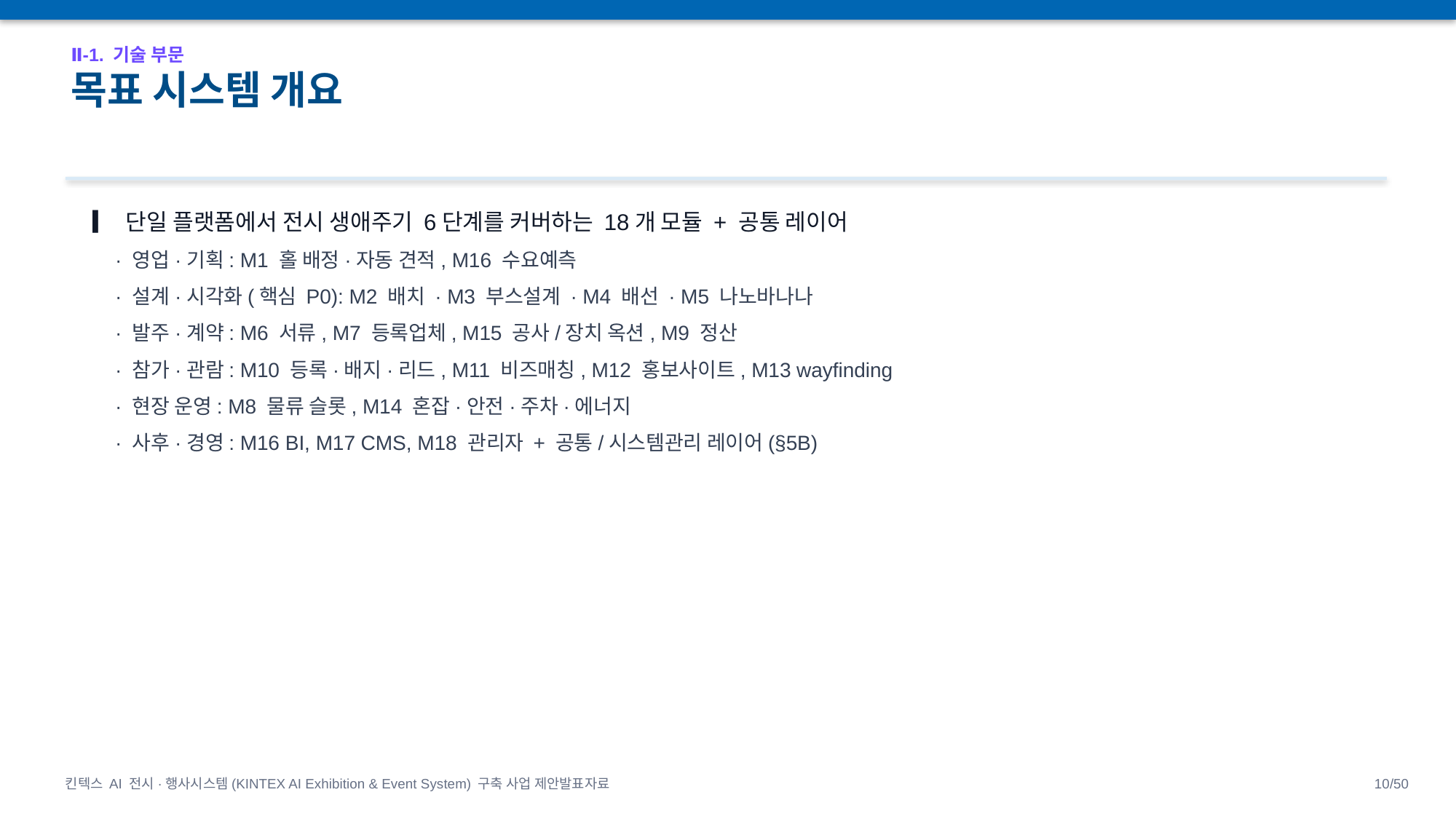

Ⅱ-1. 기술 부문
목표 시스템 개요

▎ 단일 플랫폼에서 전시 생애주기 6단계를 커버하는 18개 모듈 + 공통 레이어
    · 영업·기획: M1 홀 배정·자동 견적, M16 수요예측
    · 설계·시각화(핵심 P0): M2 배치 · M3 부스설계 · M4 배선 · M5 나노바나나
    · 발주·계약: M6 서류, M7 등록업체, M15 공사/장치 옥션, M9 정산
    · 참가·관람: M10 등록·배지·리드, M11 비즈매칭, M12 홍보사이트, M13 wayfinding
    · 현장 운영: M8 물류 슬롯, M14 혼잡·안전·주차·에너지
    · 사후·경영: M16 BI, M17 CMS, M18 관리자 + 공통/시스템관리 레이어(§5B)
킨텍스 AI 전시·행사시스템(KINTEX AI Exhibition & Event System) 구축 사업 제안발표자료
10/50